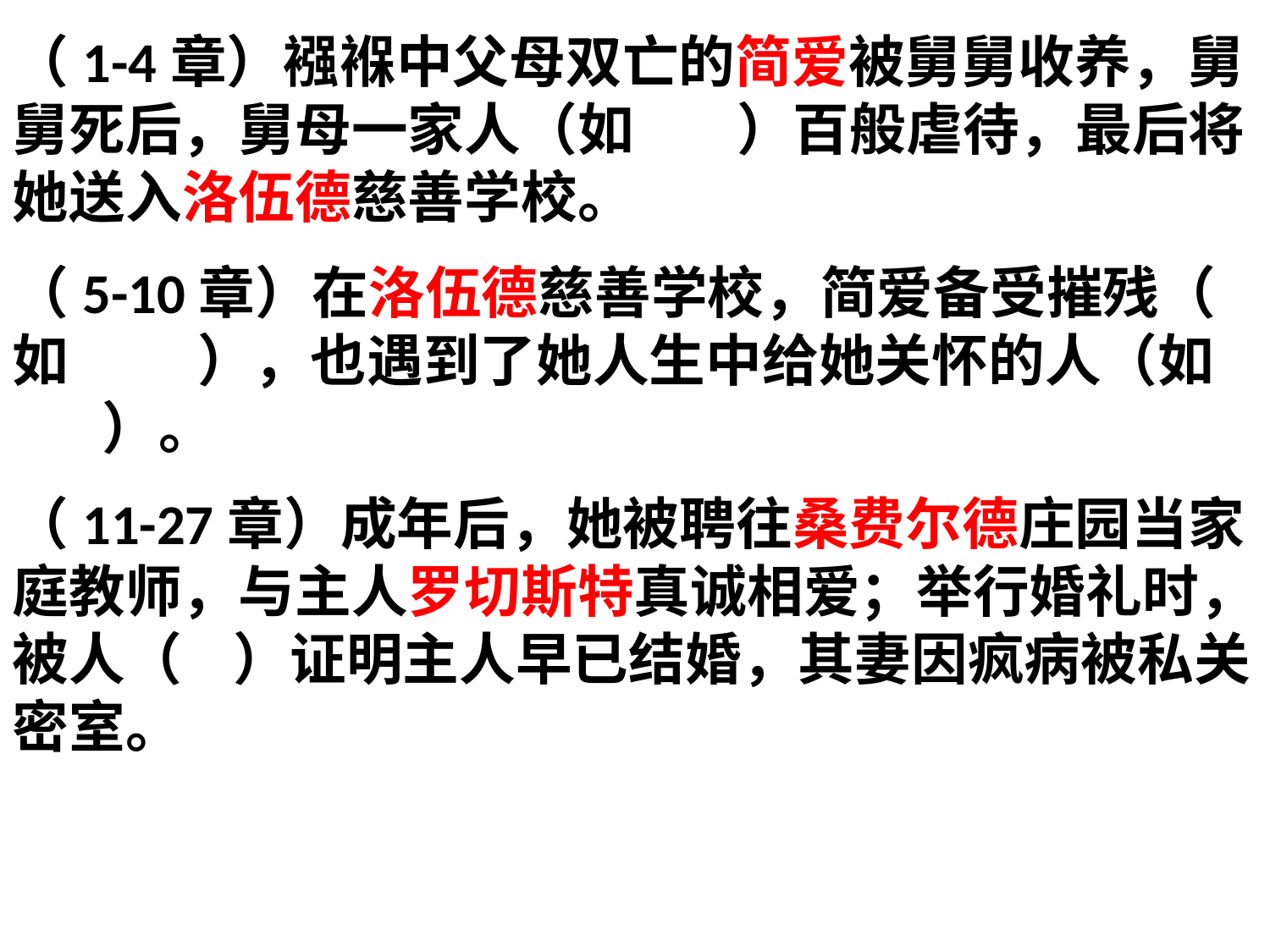

（1-4章）襁褓中父母双亡的简爱被舅舅收养，舅舅死后，舅母一家人（如        ）百般虐待，最后将她送入洛伍德慈善学校。
（5-10章）在洛伍德慈善学校，简爱备受摧残（ 如          ），也遇到了她人生中给她关怀的人（如           ）。
（11-27章）成年后，她被聘往桑费尔德庄园当家庭教师，与主人罗切斯特真诚相爱；举行婚礼时，被人（    ）证明主人早已结婚，其妻因疯病被私关密室。